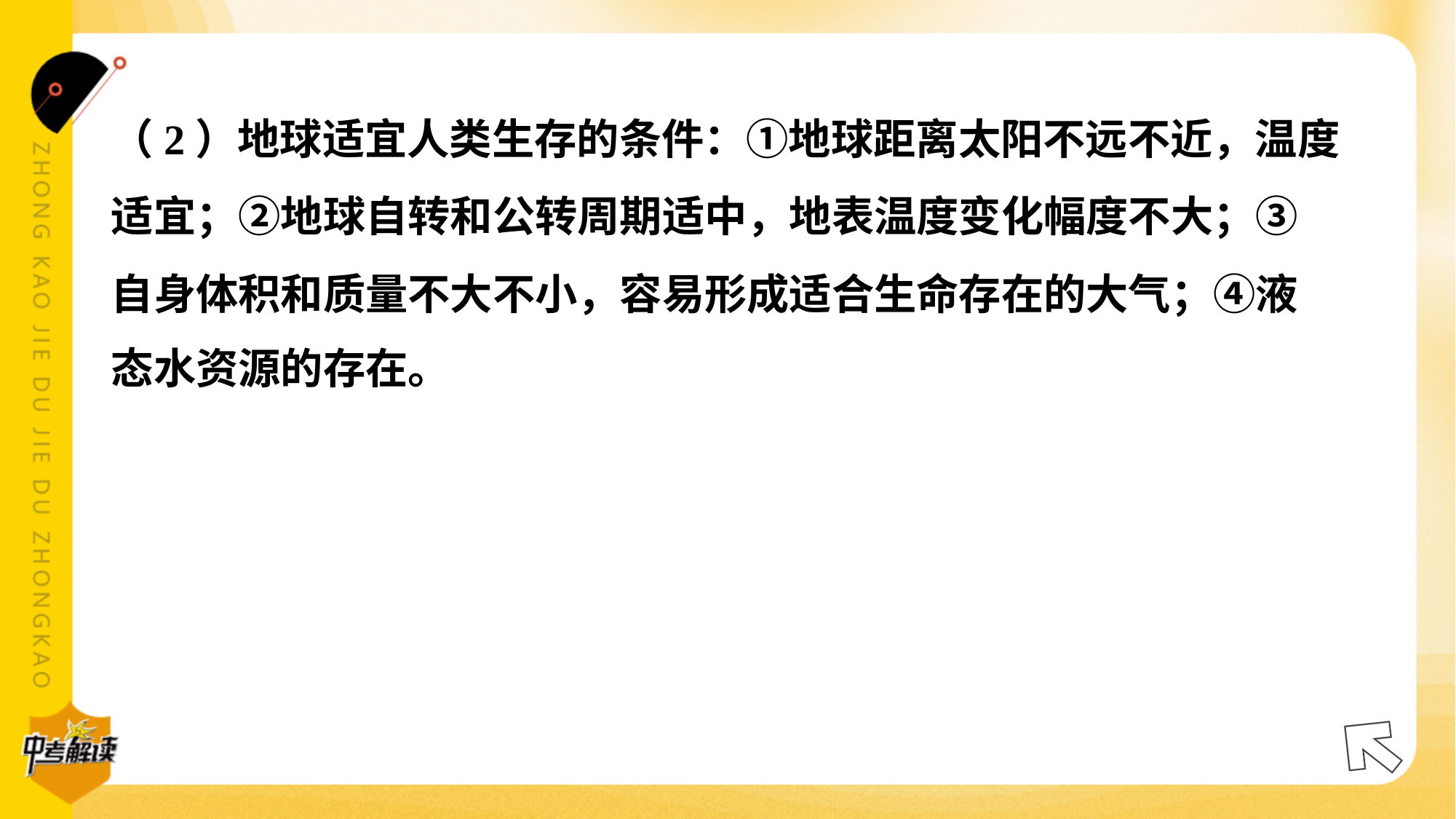

（2）地球适宜人类生存的条件：①地球距离太阳不远不近，温度
适宜；②地球自转和公转周期适中，地表温度变化幅度不大；③
自身体积和质量不大不小，容易形成适合生命存在的大气；④液
态水资源的存在。